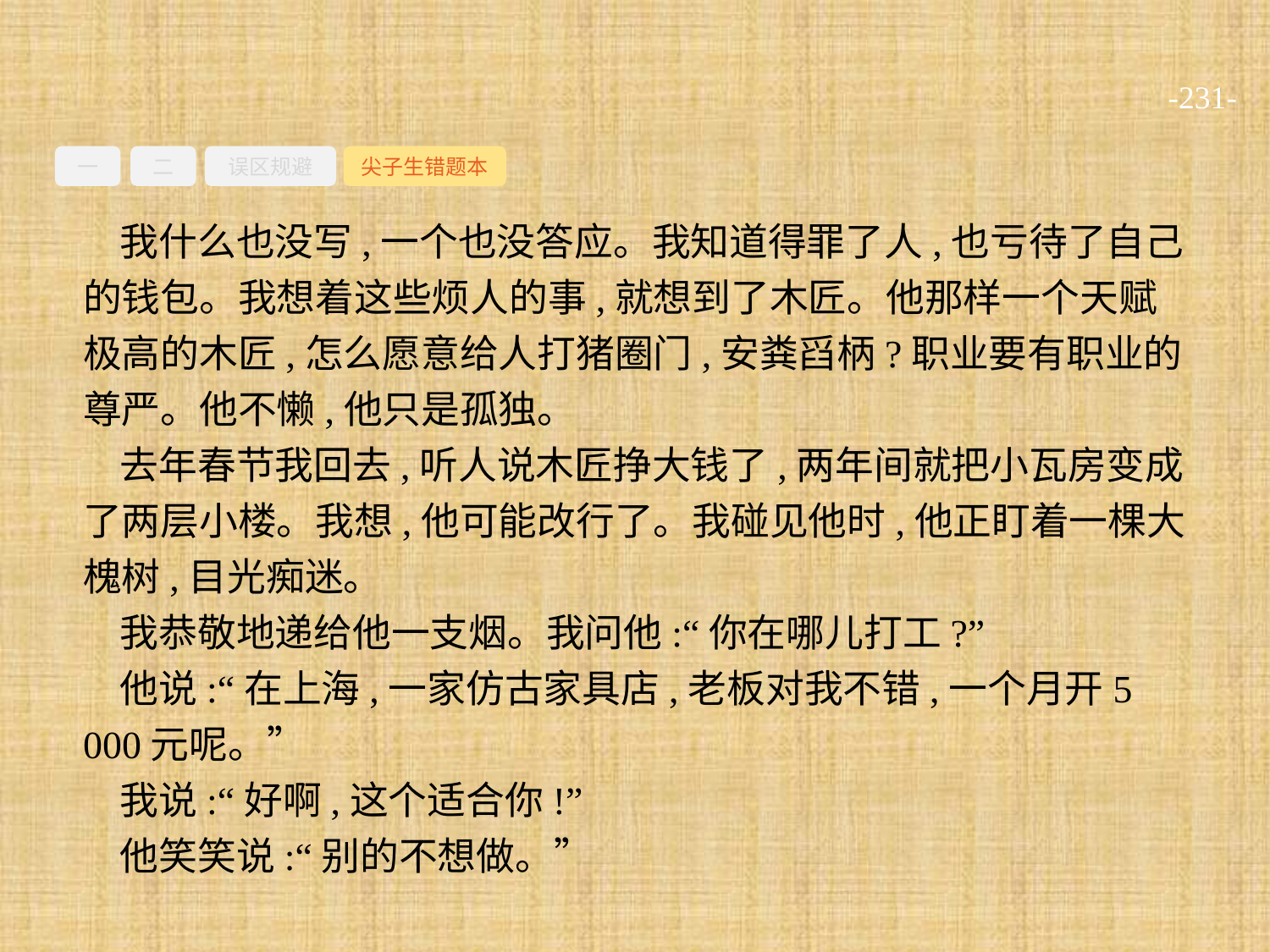

-231-
一
二
误区规避
尖子生错题本
我什么也没写,一个也没答应。我知道得罪了人,也亏待了自己的钱包。我想着这些烦人的事,就想到了木匠。他那样一个天赋极高的木匠,怎么愿意给人打猪圈门,安粪舀柄?职业要有职业的尊严。他不懒,他只是孤独。
去年春节我回去,听人说木匠挣大钱了,两年间就把小瓦房变成了两层小楼。我想,他可能改行了。我碰见他时,他正盯着一棵大槐树,目光痴迷。
我恭敬地递给他一支烟。我问他:“你在哪儿打工?”
他说:“在上海,一家仿古家具店,老板对我不错,一个月开5 000元呢。”
我说:“好啊,这个适合你!”
他笑笑说:“别的不想做。”